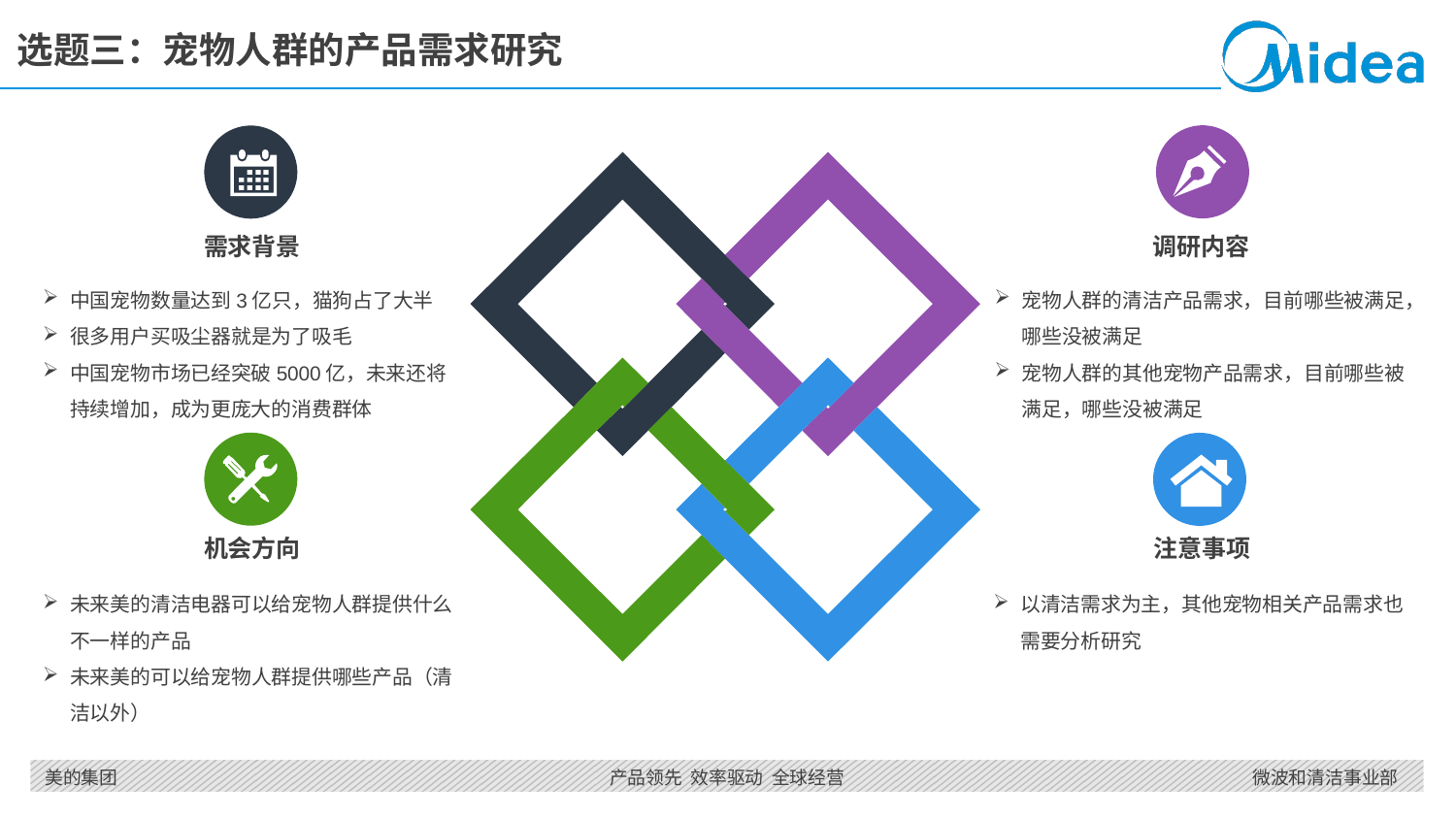

选题三：宠物人群的产品需求研究

需求背景
调研内容
中国宠物数量达到3亿只，猫狗占了大半
很多用户买吸尘器就是为了吸毛
中国宠物市场已经突破5000亿，未来还将持续增加，成为更庞大的消费群体
宠物人群的清洁产品需求，目前哪些被满足，哪些没被满足
宠物人群的其他宠物产品需求，目前哪些被满足，哪些没被满足

机会方向
注意事项
未来美的清洁电器可以给宠物人群提供什么不一样的产品
未来美的可以给宠物人群提供哪些产品（清洁以外）
以清洁需求为主，其他宠物相关产品需求也需要分析研究